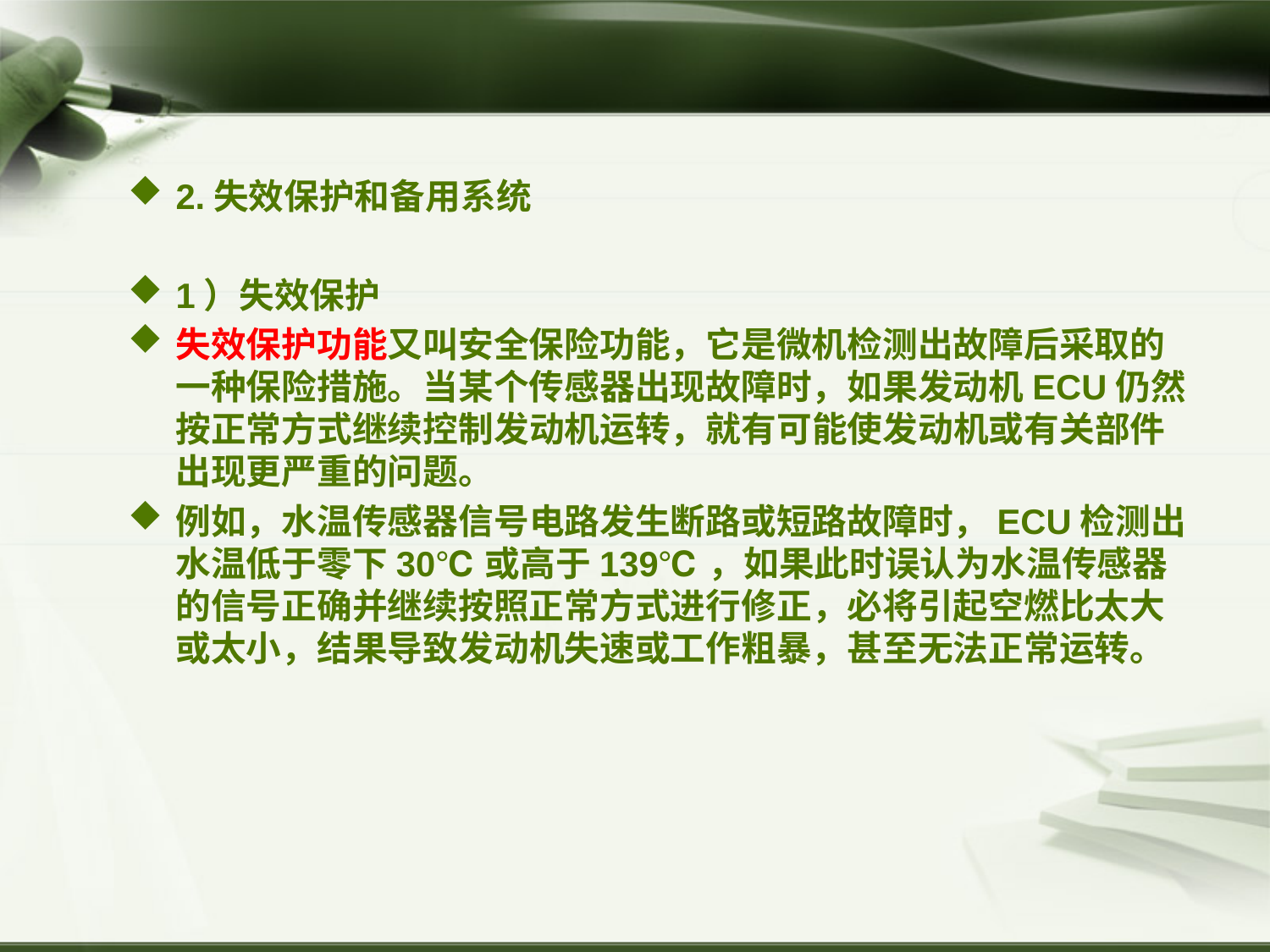

#
2.失效保护和备用系统

1）失效保护
失效保护功能又叫安全保险功能，它是微机检测出故障后采取的一种保险措施。当某个传感器出现故障时，如果发动机ECU仍然按正常方式继续控制发动机运转，就有可能使发动机或有关部件出现更严重的问题。
例如，水温传感器信号电路发生断路或短路故障时，ECU检测出水温低于零下30℃或高于139℃，如果此时误认为水温传感器的信号正确并继续按照正常方式进行修正，必将引起空燃比太大或太小，结果导致发动机失速或工作粗暴，甚至无法正常运转。